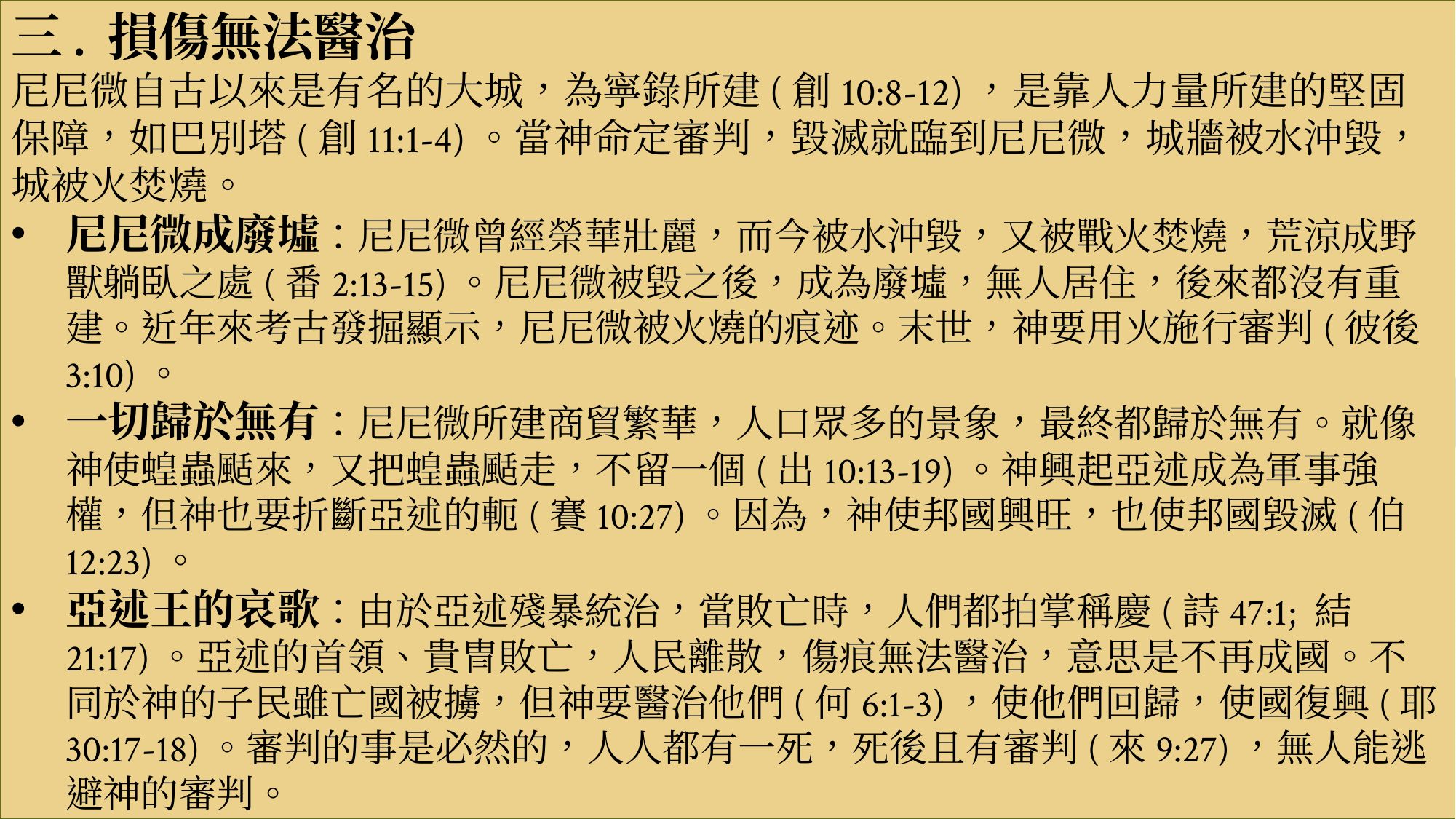

三. 損傷無法醫治
尼尼微自古以來是有名的大城，為寧錄所建(創10:8-12)，是靠人力量所建的堅固保障，如巴別塔(創11:1-4)。當神命定審判，毀滅就臨到尼尼微，城牆被水沖毀，城被火焚燒。
尼尼微成廢墟：尼尼微曾經榮華壯麗，而今被水沖毀，又被戰火焚燒，荒涼成野獸躺臥之處(番2:13-15)。尼尼微被毀之後，成為廢墟，無人居住，後來都沒有重建。近年來考古發掘顯示，尼尼微被火燒的痕迹。末世，神要用火施行審判(彼後3:10)。
一切歸於無有：尼尼微所建商貿繁華，人口眾多的景象，最終都歸於無有。就像神使蝗蟲颳來，又把蝗蟲颳走，不留一個(出10:13-19)。神興起亞述成為軍事強權，但神也要折斷亞述的軛(賽10:27)。因為，神使邦國興旺，也使邦國毀滅(伯12:23)。
亞述王的哀歌：由於亞述殘暴統治，當敗亡時，人們都拍掌稱慶(詩47:1; 結21:17)。亞述的首領、貴冑敗亡，人民離散，傷痕無法醫治，意思是不再成國。不同於神的子民雖亡國被擄，但神要醫治他們(何6:1-3)，使他們回歸，使國復興(耶30:17-18)。審判的事是必然的，人人都有一死，死後且有審判(來9:27)，無人能逃避神的審判。
#